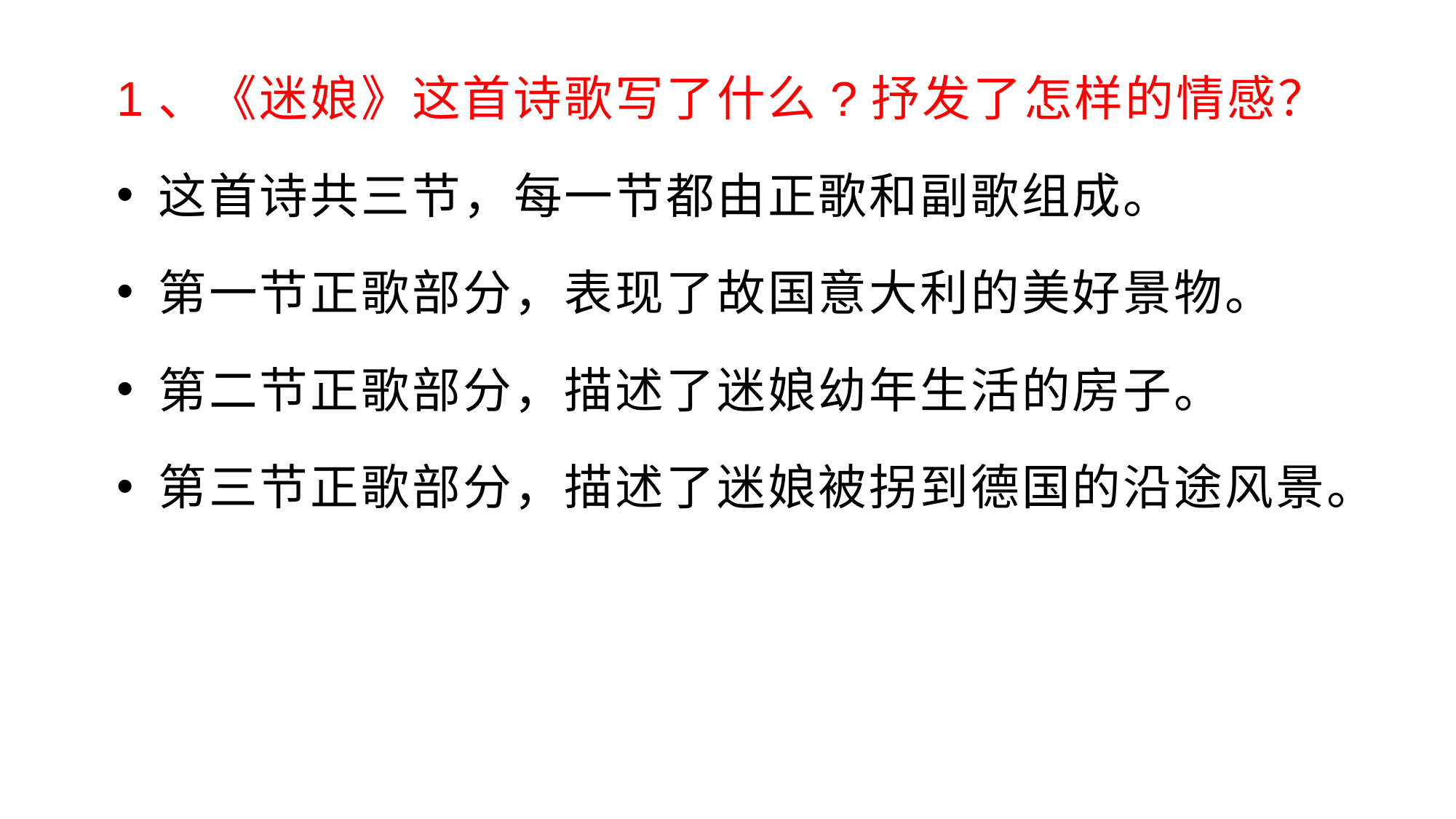

1、《迷娘》这首诗歌写了什么?抒发了怎样的情感？
这首诗共三节，每一节都由正歌和副歌组成。
第一节正歌部分，表现了故国意大利的美好景物。
第二节正歌部分，描述了迷娘幼年生活的房子。
第三节正歌部分，描述了迷娘被拐到德国的沿途风景。